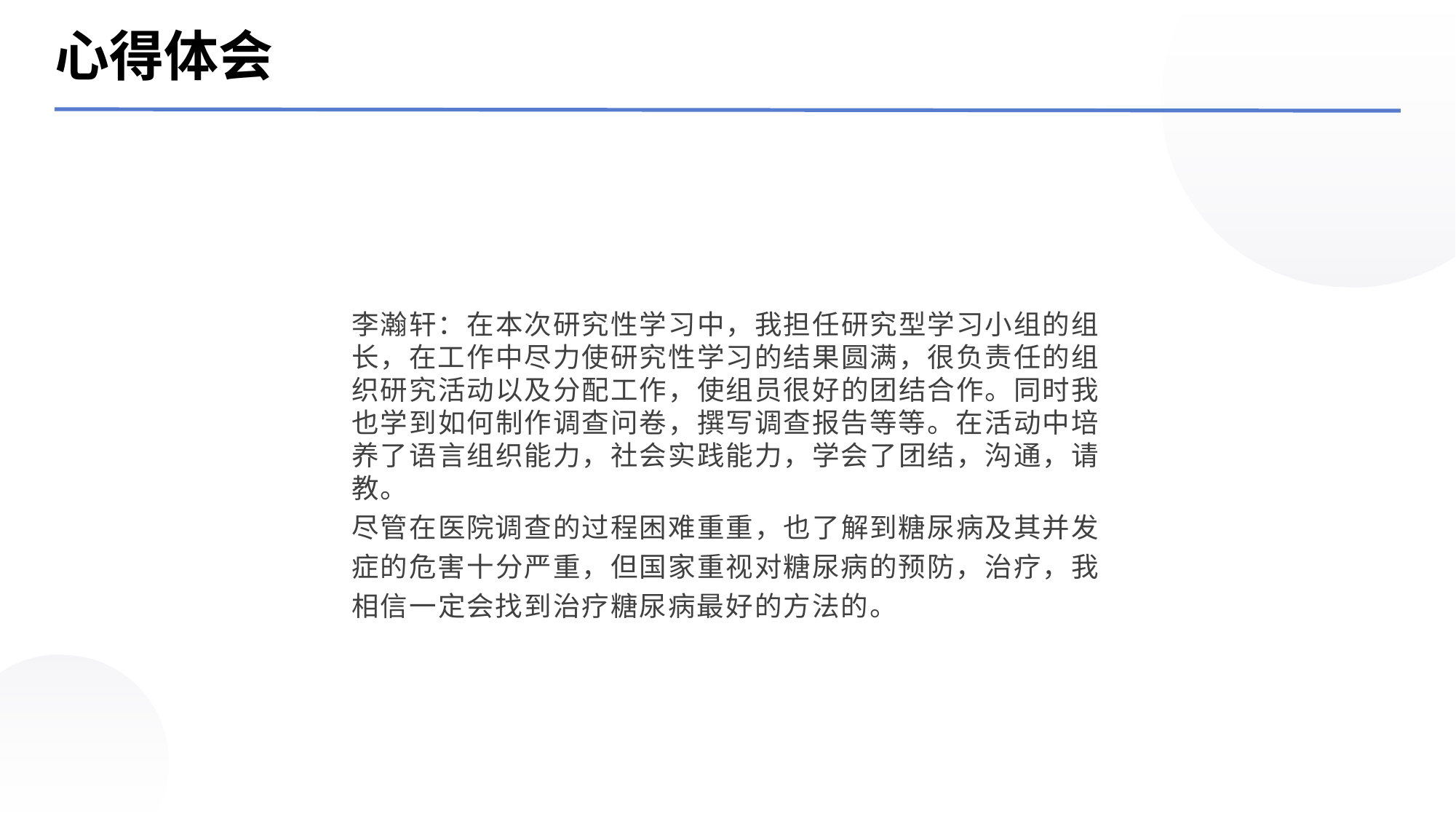

心得体会
李瀚轩：在本次研究性学习中，我担任研究型学习小组的组长，在工作中尽力使研究性学习的结果圆满，很负责任的组织研究活动以及分配工作，使组员很好的团结合作。同时我也学到如何制作调查问卷，撰写调查报告等等。在活动中培养了语言组织能力，社会实践能力，学会了团结，沟通，请教。
尽管在医院调查的过程困难重重，也了解到糖尿病及其并发症的危害十分严重，但国家重视对糖尿病的预防，治疗，我相信一定会找到治疗糖尿病最好的方法的。